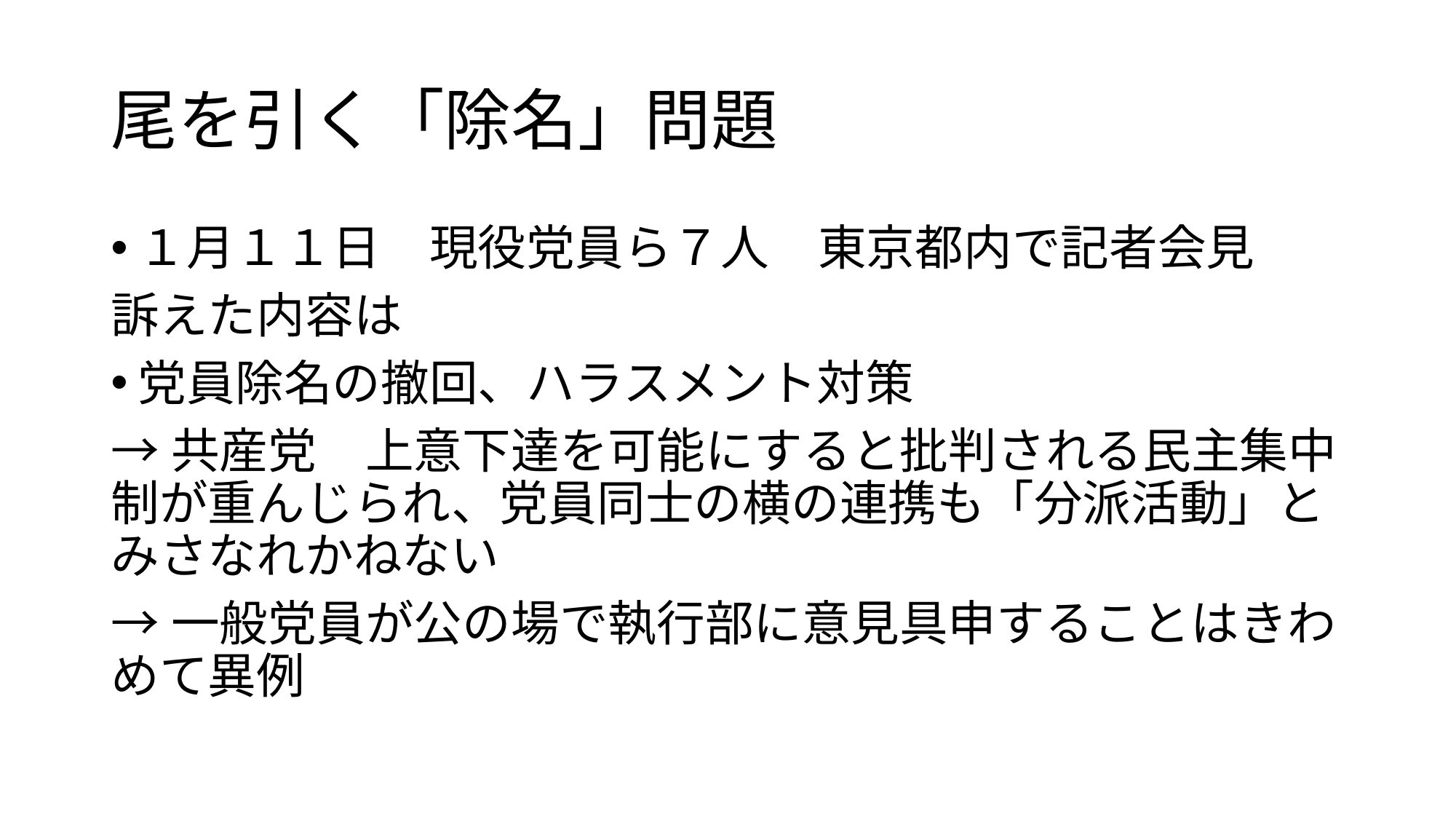

# 尾を引く「除名」問題
１月１１日　現役党員ら７人　東京都内で記者会見
訴えた内容は
党員除名の撤回、ハラスメント対策
→共産党　上意下達を可能にすると批判される民主集中制が重んじられ、党員同士の横の連携も「分派活動」とみさなれかねない
→一般党員が公の場で執行部に意見具申することはきわめて異例